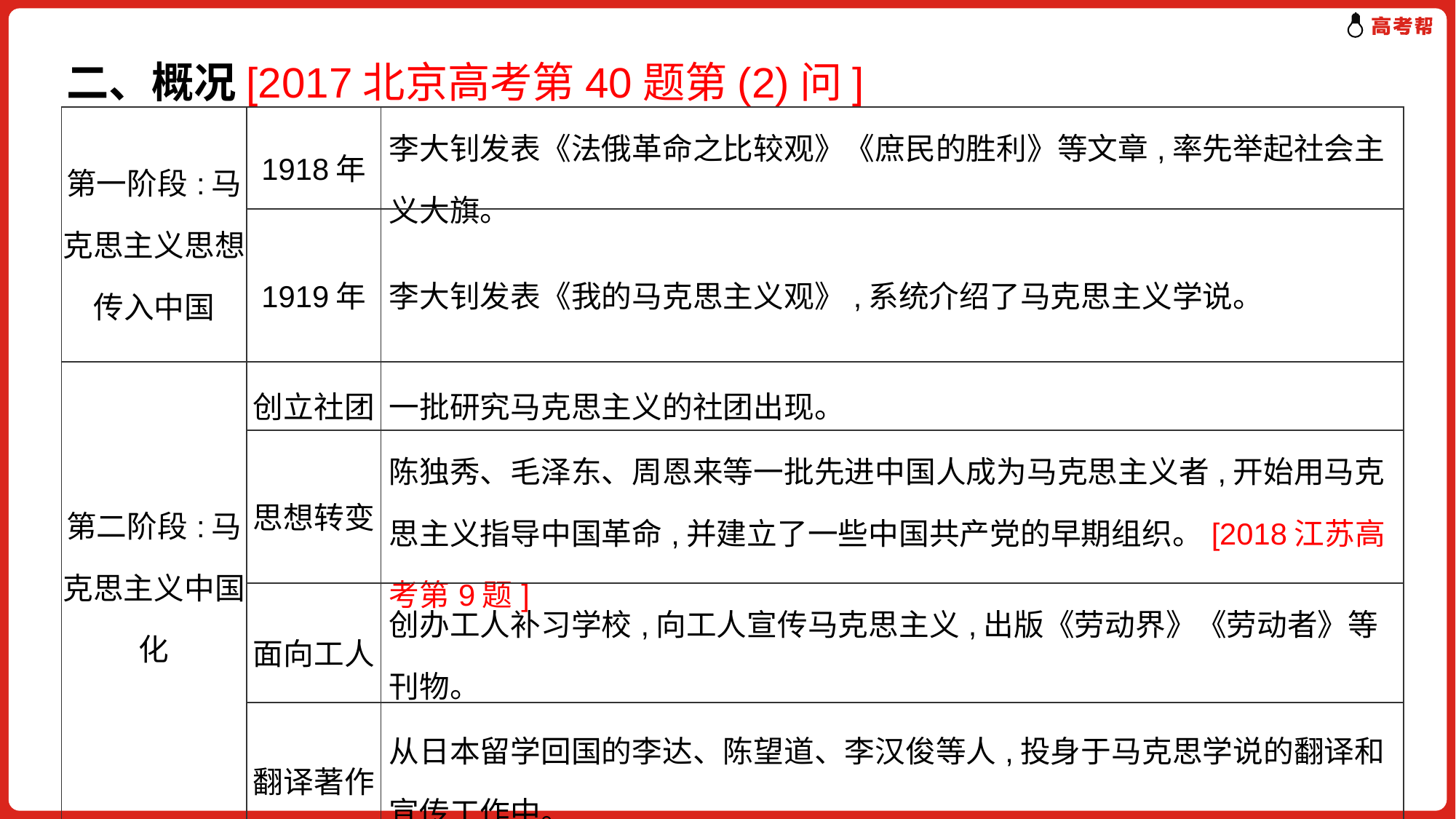

二、概况[2017北京高考第40题第(2)问]
| 第一阶段:马克思主义思想传入中国 | 1918年 | 李大钊发表《法俄革命之比较观》《庶民的胜利》等文章,率先举起社会主义大旗。 |
| --- | --- | --- |
|  | 1919年 | 李大钊发表《我的马克思主义观》,系统介绍了马克思主义学说。 |
| 第二阶段:马克思主义中国化 | 创立社团 | 一批研究马克思主义的社团出现。 |
|  | 思想转变 | 陈独秀、毛泽东、周恩来等一批先进中国人成为马克思主义者,开始用马克思主义指导中国革命,并建立了一些中国共产党的早期组织。[2018江苏高考第9题] |
|  | 面向工人 | 创办工人补习学校,向工人宣传马克思主义,出版《劳动界》《劳动者》等刊物。 |
|  | 翻译著作 | 从日本留学回国的李达、陈望道、李汉俊等人,投身于马克思学说的翻译和宣传工作中。 |